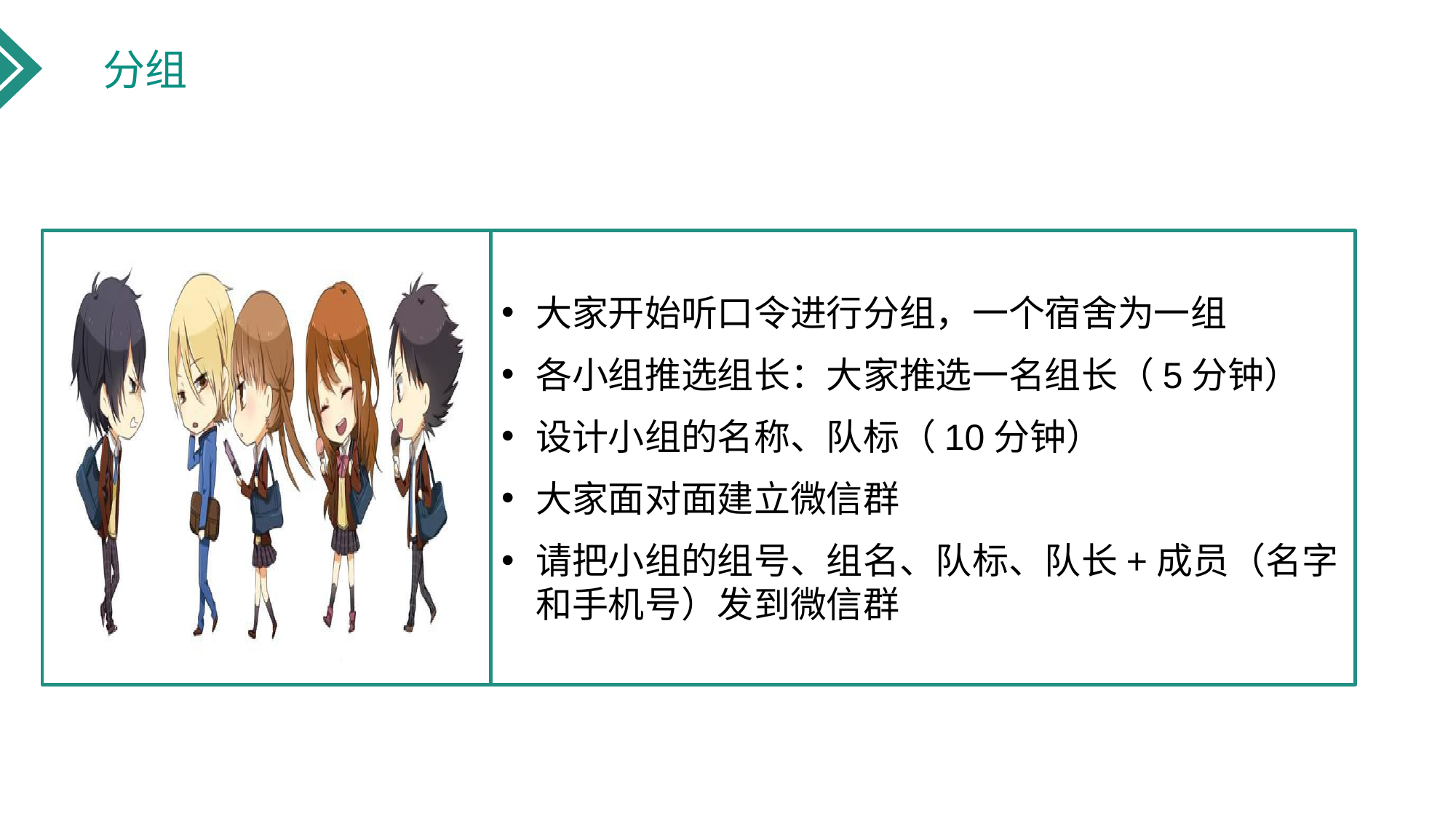

分组

大家开始听口令进行分组，一个宿舍为一组
各小组推选组长：大家推选一名组长（5分钟）
设计小组的名称、队标（10分钟）
大家面对面建立微信群
请把小组的组号、组名、队标、队长+成员（名字和手机号）发到微信群
19